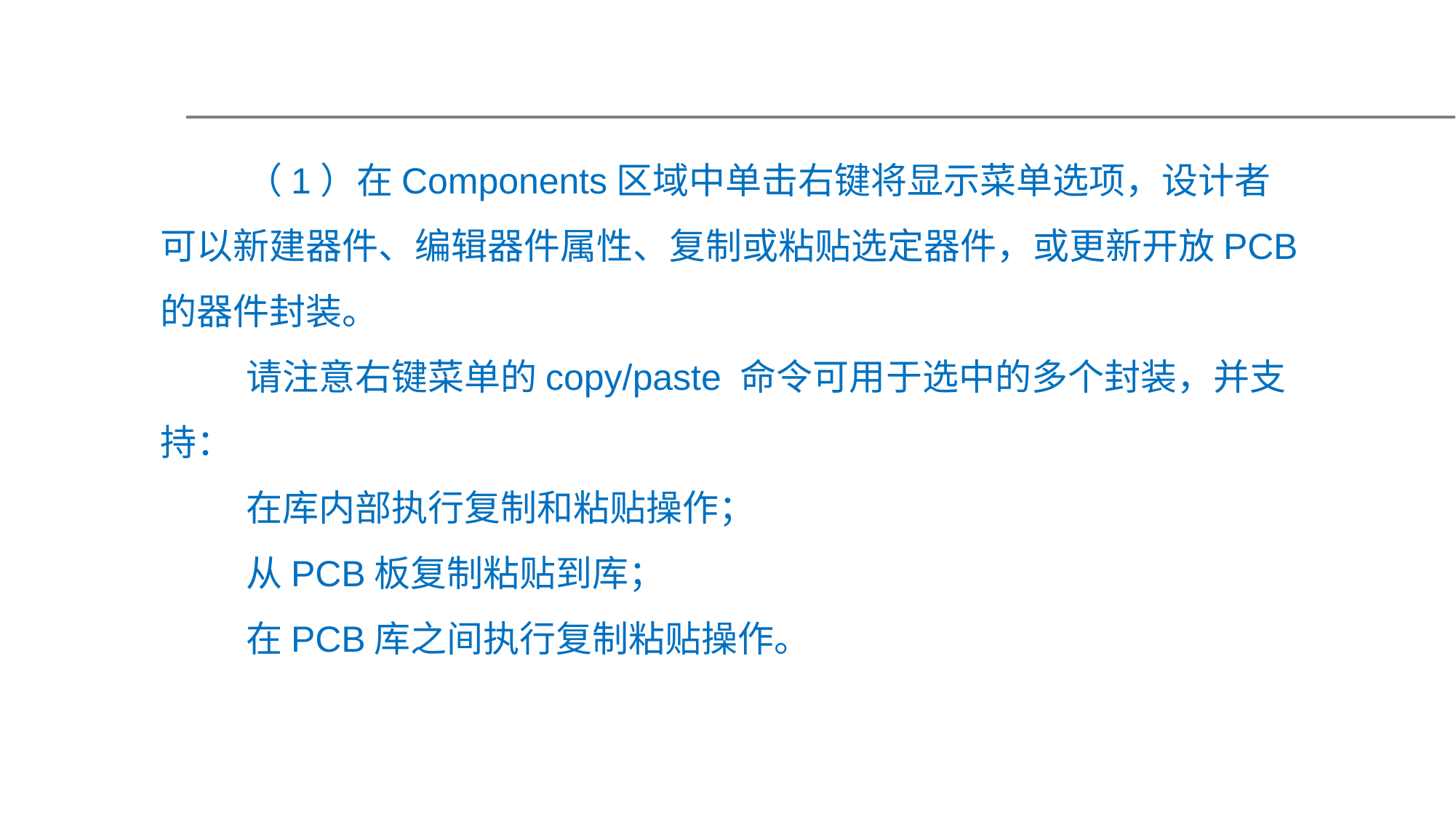

（1）在Components区域中单击右键将显示菜单选项，设计者可以新建器件、编辑器件属性、复制或粘贴选定器件，或更新开放PCB的器件封装。
请注意右键菜单的copy/paste 命令可用于选中的多个封装，并支持：
在库内部执行复制和粘贴操作；
从PCB板复制粘贴到库；
在PCB库之间执行复制粘贴操作。